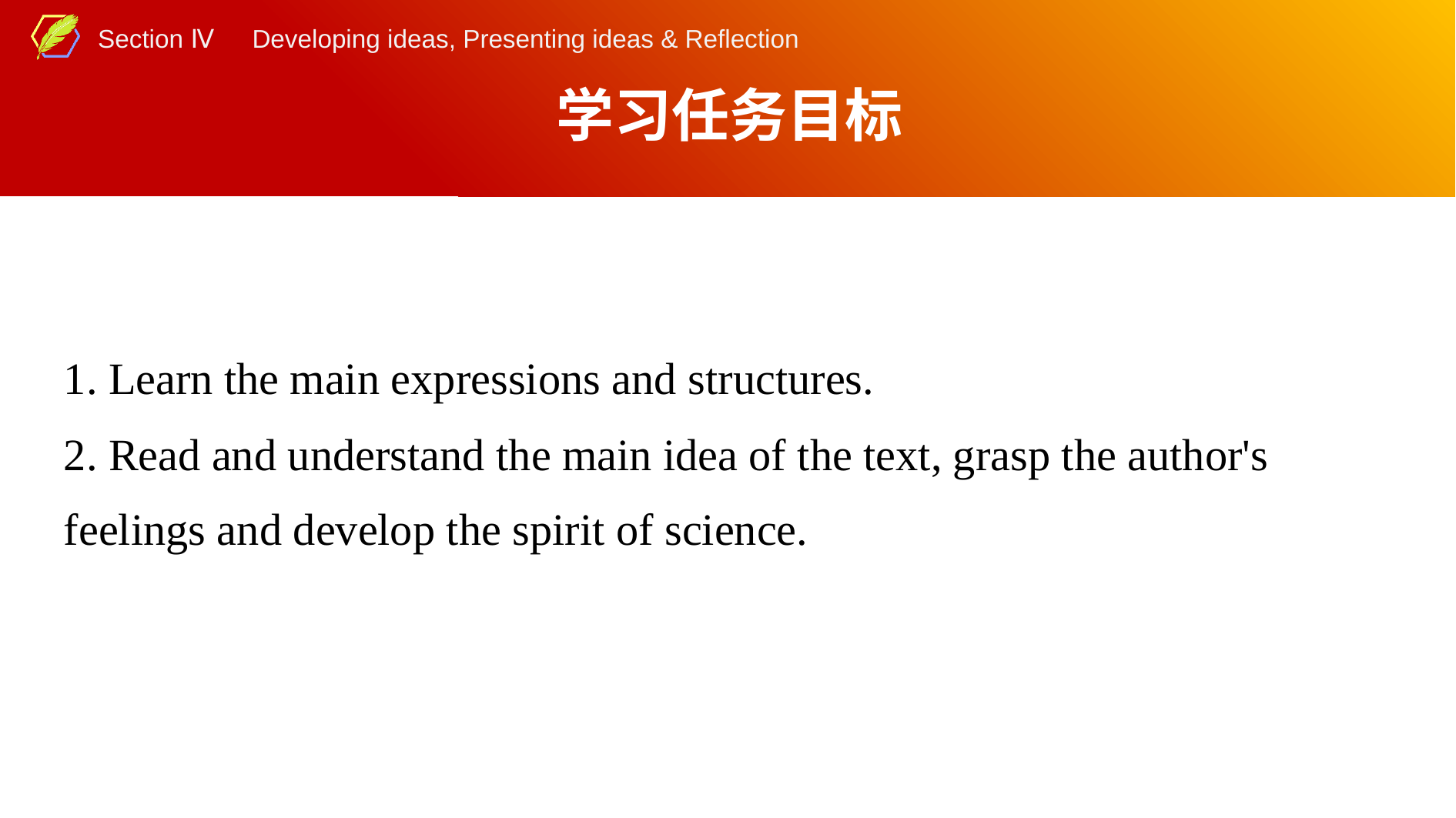

学习任务目标
1. Learn the main expressions and structures.
2. Read and understand the main idea of the text, grasp the author's feelings and develop the spirit of science.